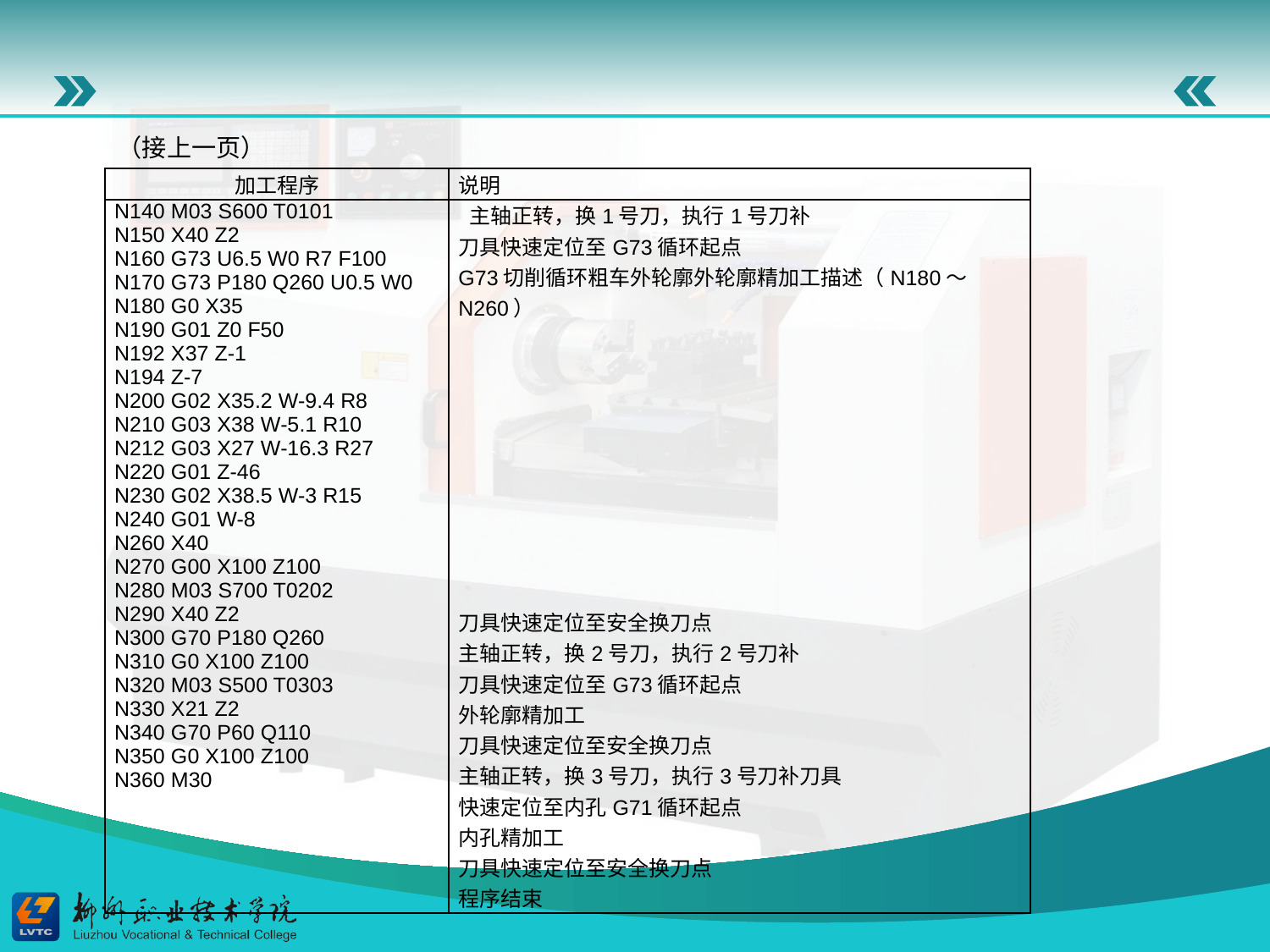

（接上一页）
| 加工程序 | 说明 |
| --- | --- |
| N140 M03 S600 T0101 N150 X40 Z2 N160 G73 U6.5 W0 R7 F100 N170 G73 P180 Q260 U0.5 W0 N180 G0 X35 N190 G01 Z0 F50 N192 X37 Z-1 N194 Z-7 N200 G02 X35.2 W-9.4 R8 N210 G03 X38 W-5.1 R10 N212 G03 X27 W-16.3 R27 N220 G01 Z-46 N230 G02 X38.5 W-3 R15 N240 G01 W-8 N260 X40 N270 G00 X100 Z100 N280 M03 S700 T0202 N290 X40 Z2 N300 G70 P180 Q260 N310 G0 X100 Z100 N320 M03 S500 T0303 N330 X21 Z2 N340 G70 P60 Q110 N350 G0 X100 Z100 N360 M30 | 主轴正转，换1号刀，执行1号刀补 刀具快速定位至G73循环起点 G73切削循环粗车外轮廓外轮廓精加工描述（N180～N260） 刀具快速定位至安全换刀点 主轴正转，换2号刀，执行2号刀补 刀具快速定位至G73循环起点 外轮廓精加工 刀具快速定位至安全换刀点 主轴正转，换3号刀，执行3号刀补刀具 快速定位至内孔G71循环起点 内孔精加工 刀具快速定位至安全换刀点 程序结束 |